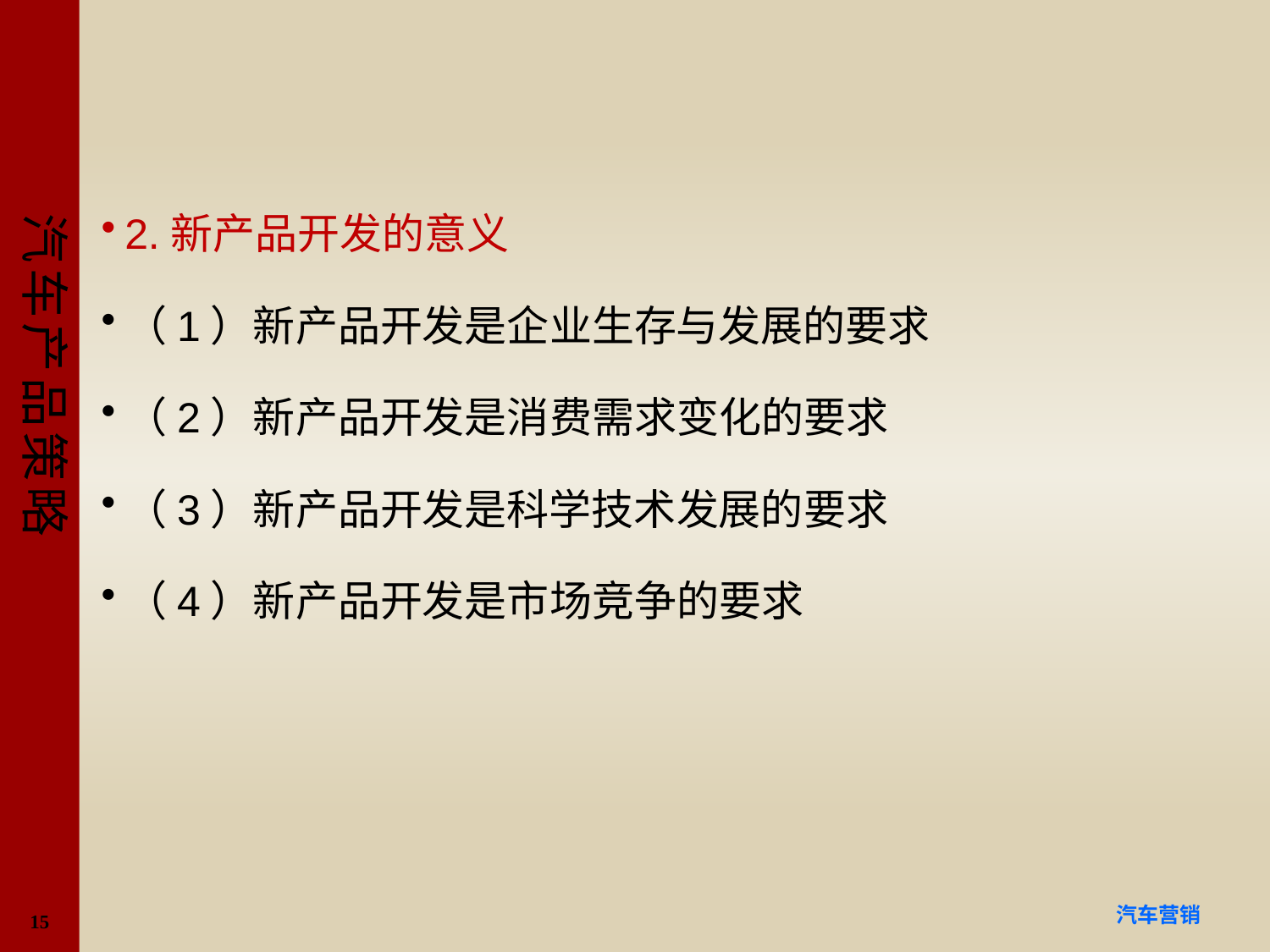

#
2.新产品开发的意义
（1）新产品开发是企业生存与发展的要求
（2）新产品开发是消费需求变化的要求
（3）新产品开发是科学技术发展的要求
（4）新产品开发是市场竞争的要求

15